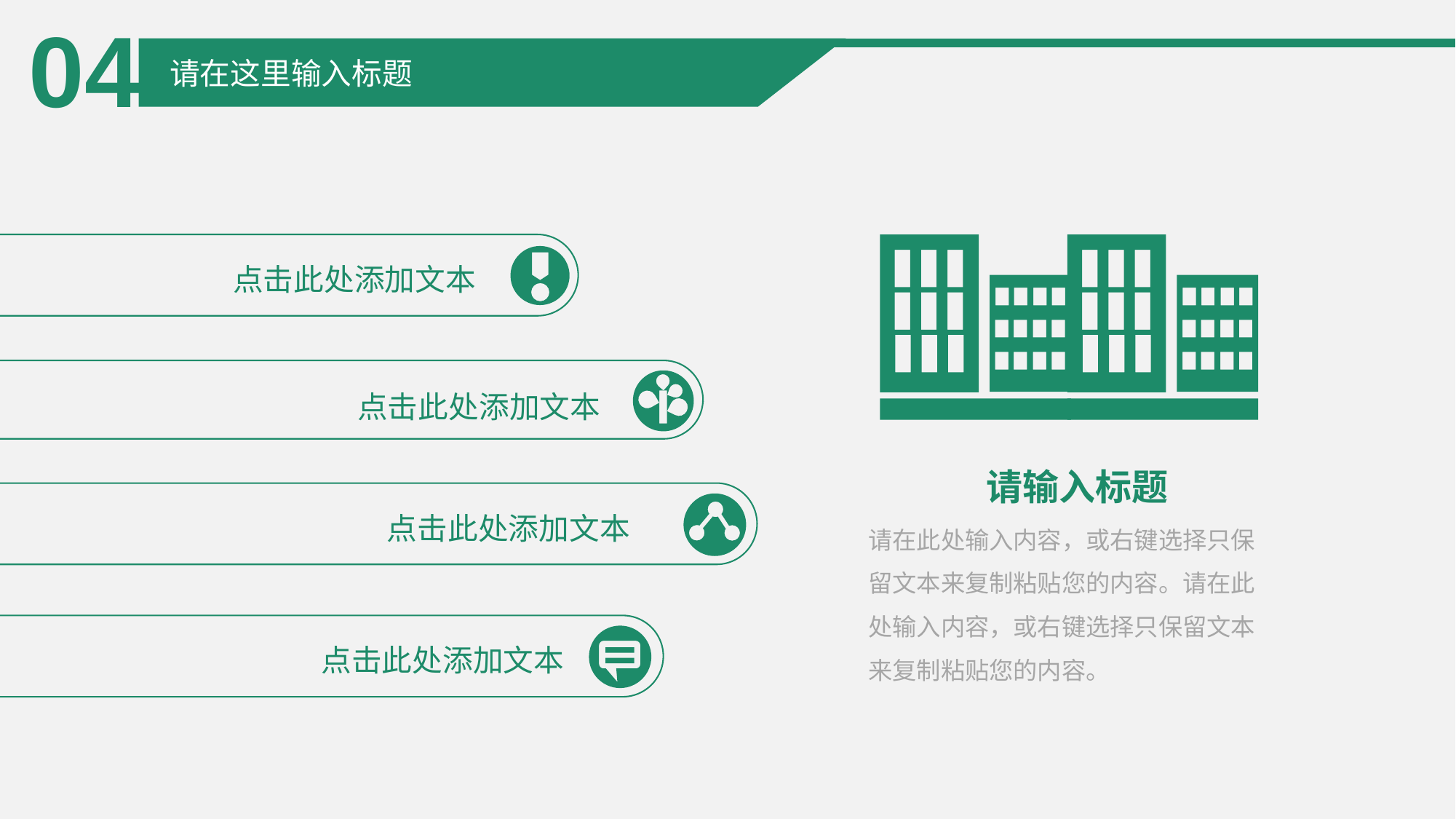

04

请在这里输入标题

点击此处添加文本

点击此处添加文本
请输入标题

点击此处添加文本
请在此处输入内容，或右键选择只保留文本来复制粘贴您的内容。请在此处输入内容，或右键选择只保留文本来复制粘贴您的内容。

点击此处添加文本